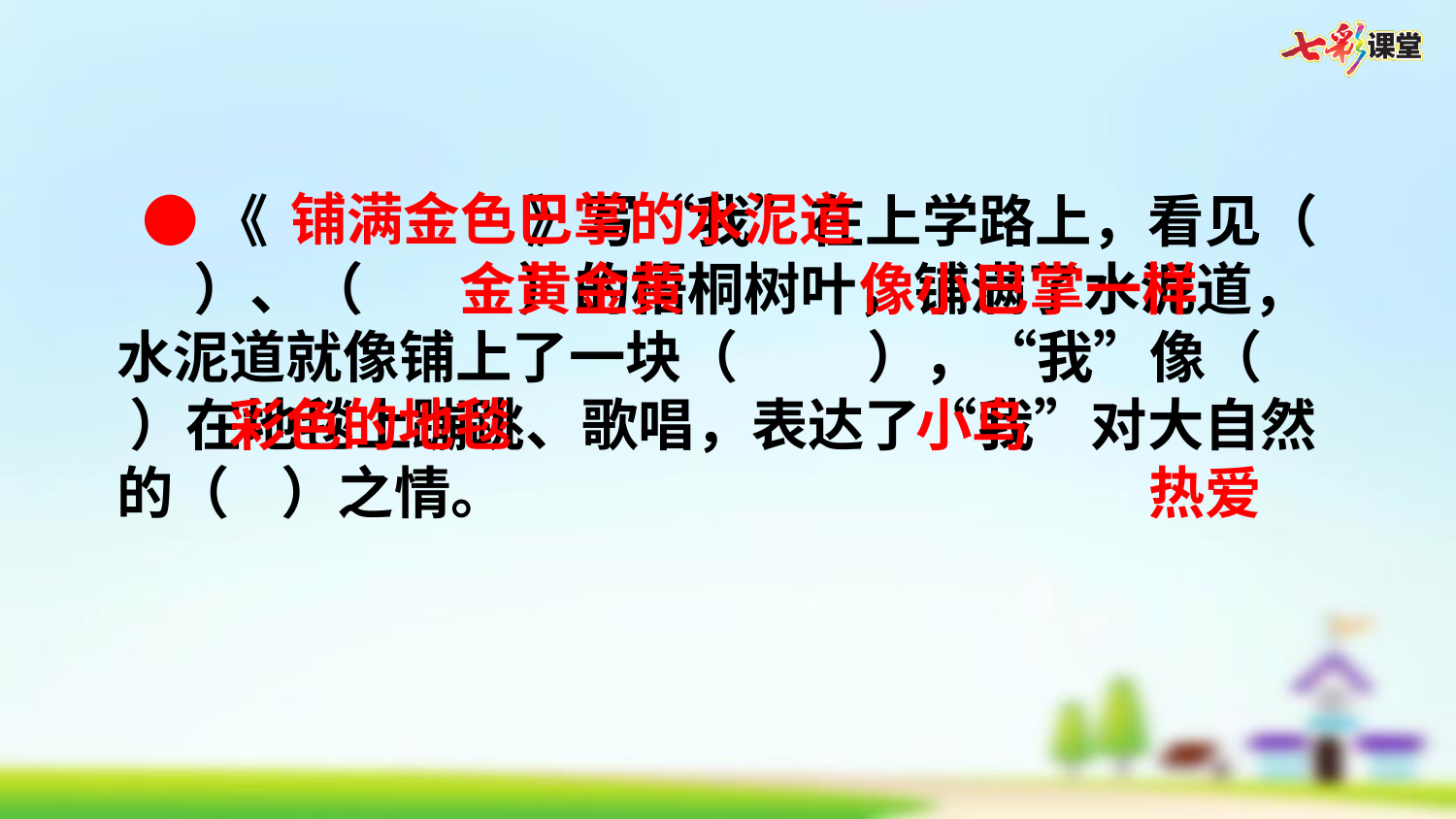

铺满金色巴掌的水泥道
  ●《                    》写“我”在上学路上，看见（        ）、（            ）的梧桐树叶，铺满了水泥道，水泥道就像铺上了一块（          ），“我”像（    ）在地毯上蹦跳、歌唱，表达了“我”对大自然的（    ）之情。
像小巴掌一样
金黄金黄
小鸟
彩色的地毯
热爱